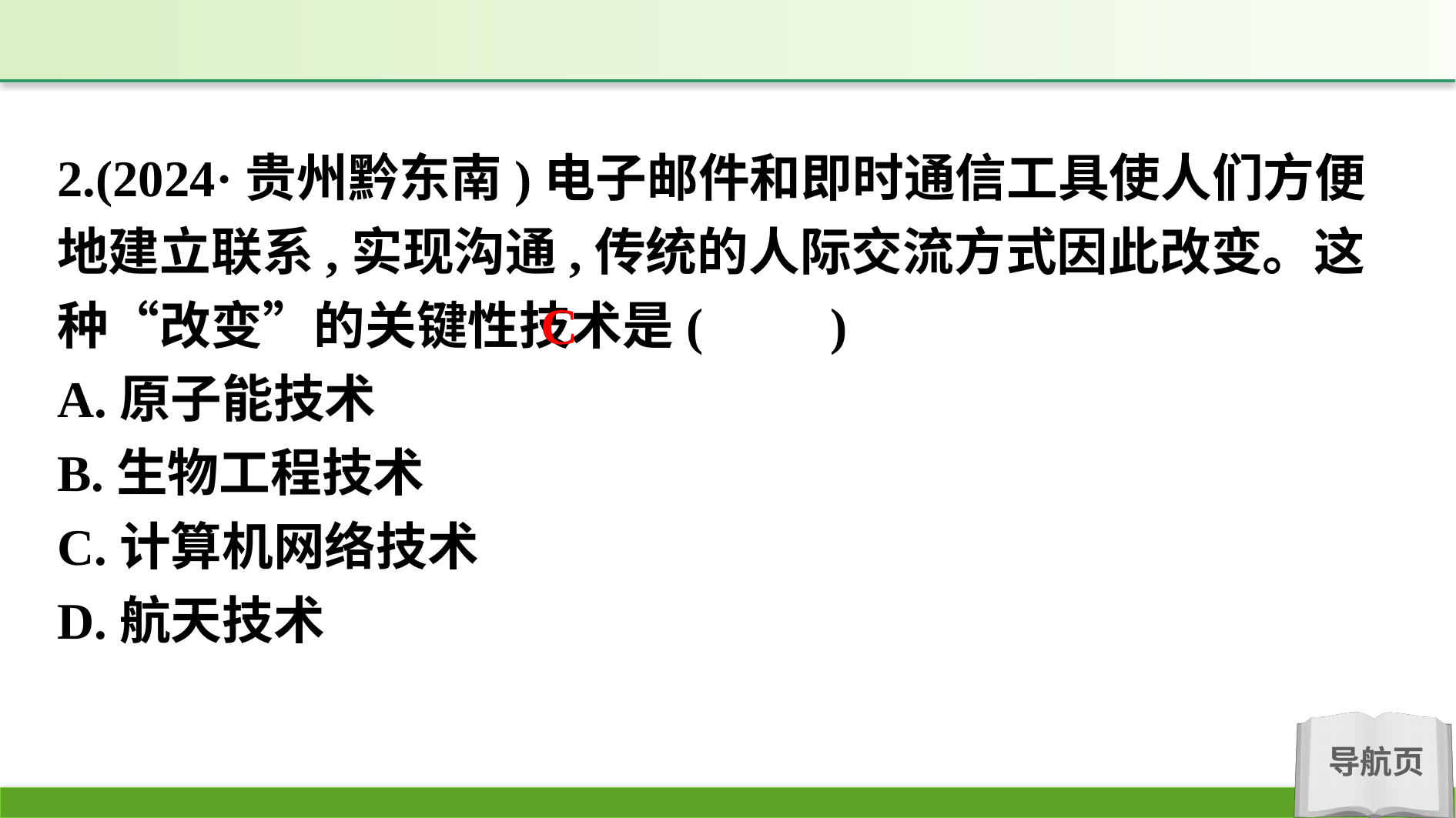

2.(2024·贵州黔东南)电子邮件和即时通信工具使人们方便地建立联系,实现沟通,传统的人际交流方式因此改变。这种“改变”的关键性技术是(　　)
A.原子能技术
B.生物工程技术
C.计算机网络技术
D.航天技术
C